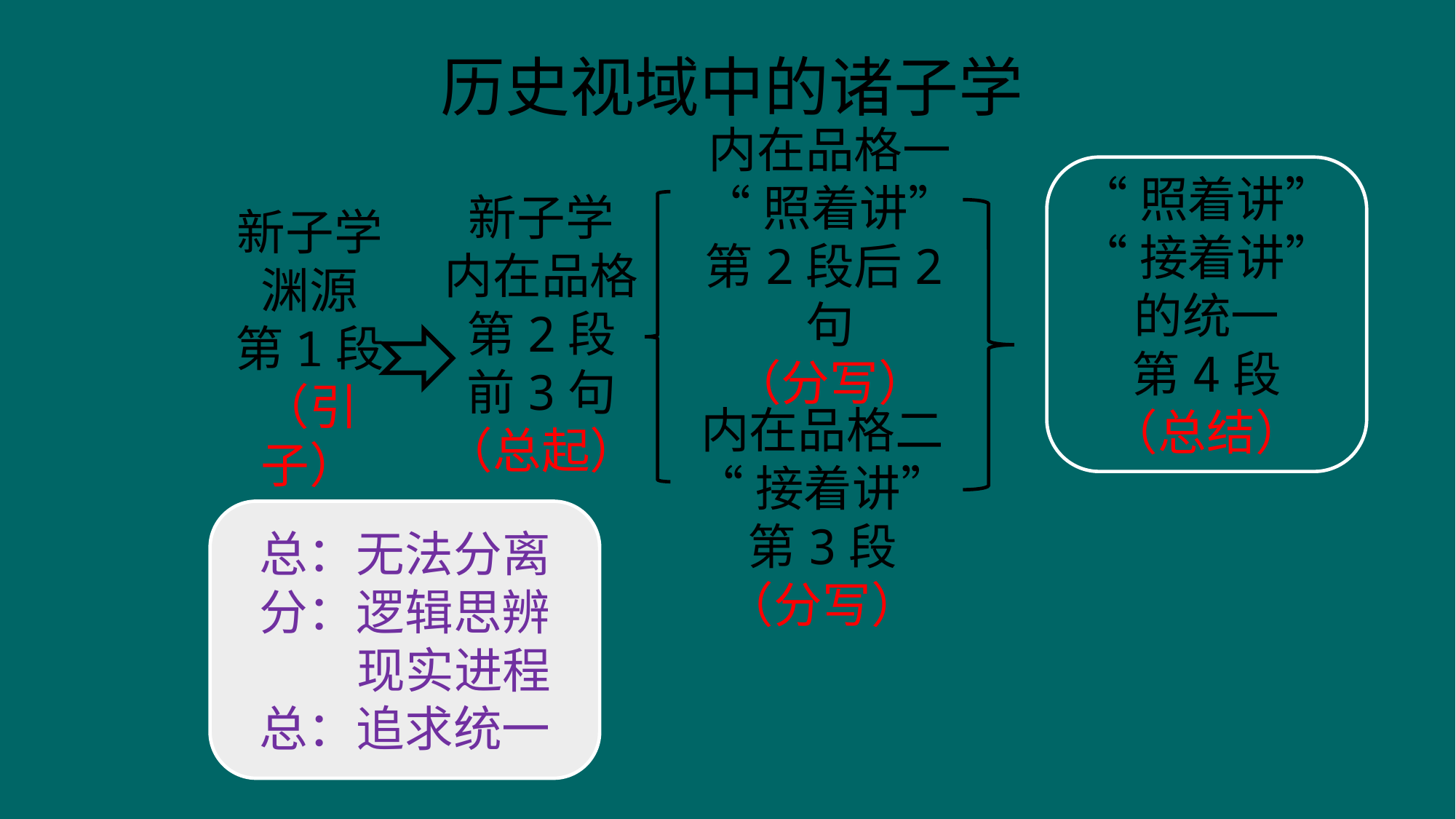

历史视域中的诸子学
内在品格一
“照着讲”
第2段后2句
（分写）
“照着讲”
“接着讲”
的统一
第4段
（总结）
新子学
内在品格
第2段
前3句
（总起）

新子学渊源
第1段
（引子）

内在品格二
“接着讲”
第3段
（分写）
总：无法分离
分：逻辑思辨
        现实进程
总：追求统一